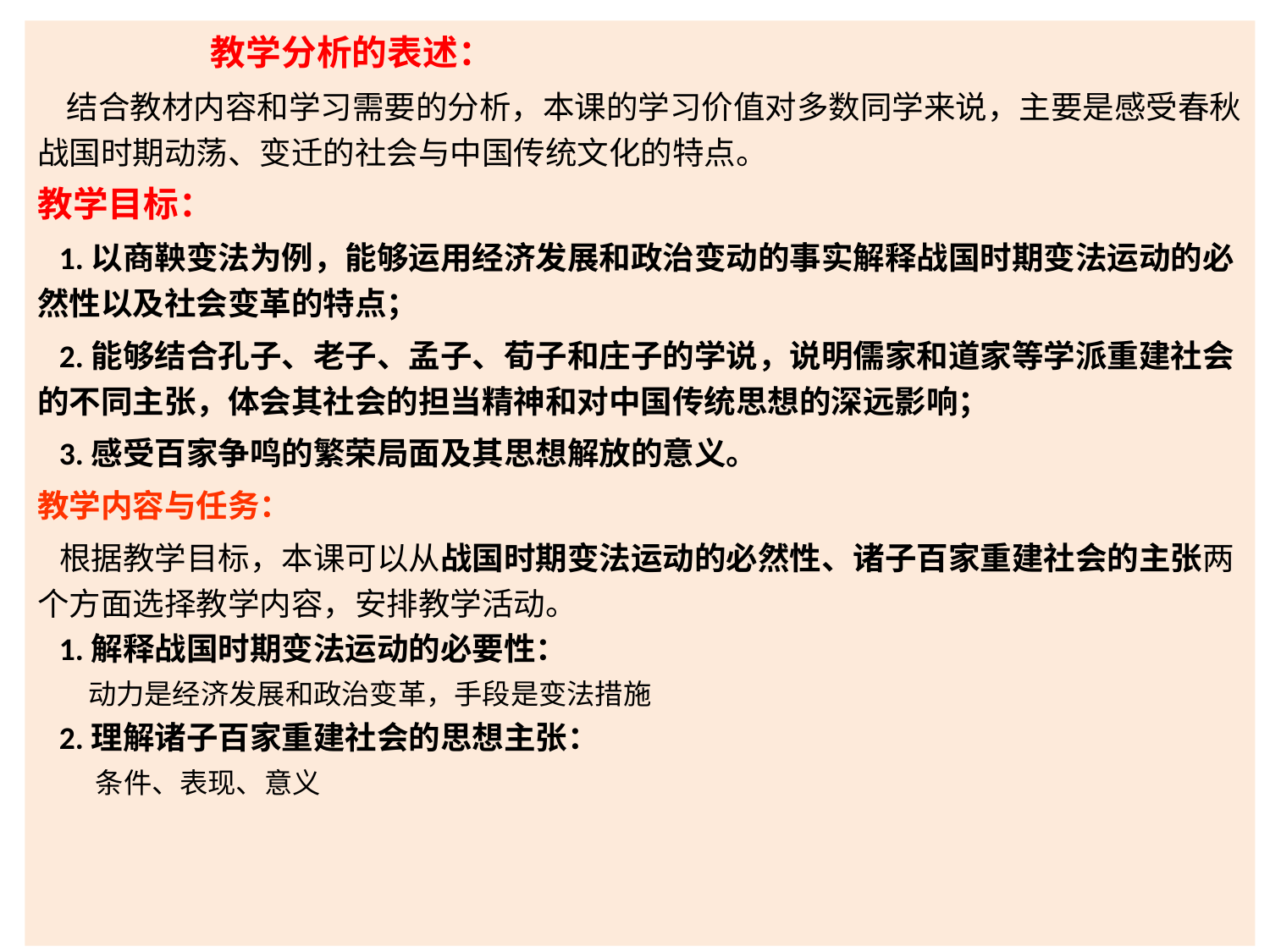

教学分析的表述：
   结合教材内容和学习需要的分析，本课的学习价值对多数同学来说，主要是感受春秋战国时期动荡、变迁的社会与中国传统文化的特点。
教学目标：
   1.以商鞅变法为例，能够运用经济发展和政治变动的事实解释战国时期变法运动的必然性以及社会变革的特点；
   2.能够结合孔子、老子、孟子、荀子和庄子的学说，说明儒家和道家等学派重建社会的不同主张，体会其社会的担当精神和对中国传统思想的深远影响；
   3.感受百家争鸣的繁荣局面及其思想解放的意义。
教学内容与任务：
  根据教学目标，本课可以从战国时期变法运动的必然性、诸子百家重建社会的主张两个方面选择教学内容，安排教学活动。
   1.解释战国时期变法运动的必要性：
      动力是经济发展和政治变革，手段是变法措施
   2.理解诸子百家重建社会的思想主张：
       条件、表现、意义